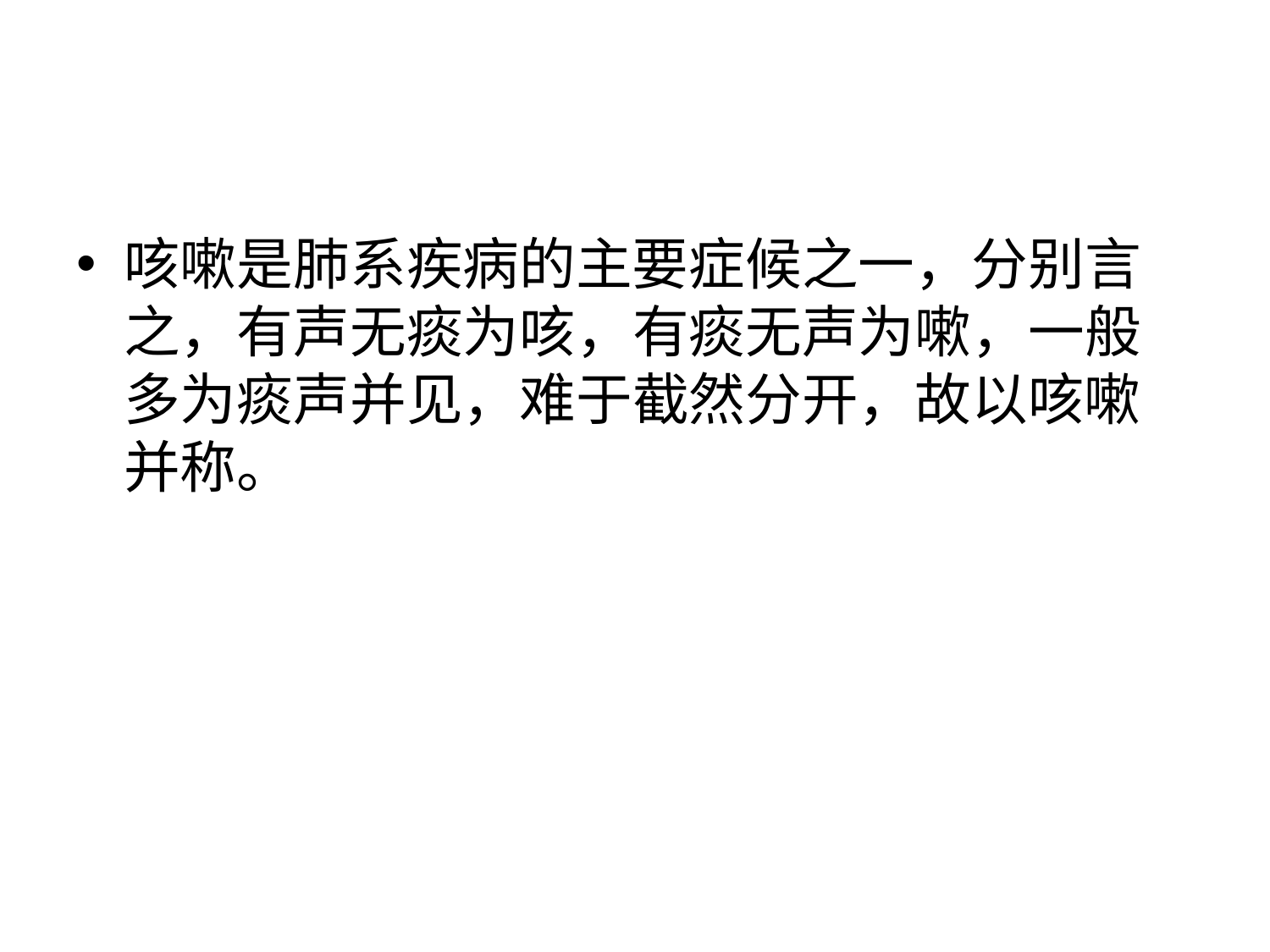

咳嗽是肺系疾病的主要症候之一，分别言之，有声无痰为咳，有痰无声为嗽，一般多为痰声并见，难于截然分开，故以咳嗽并称。